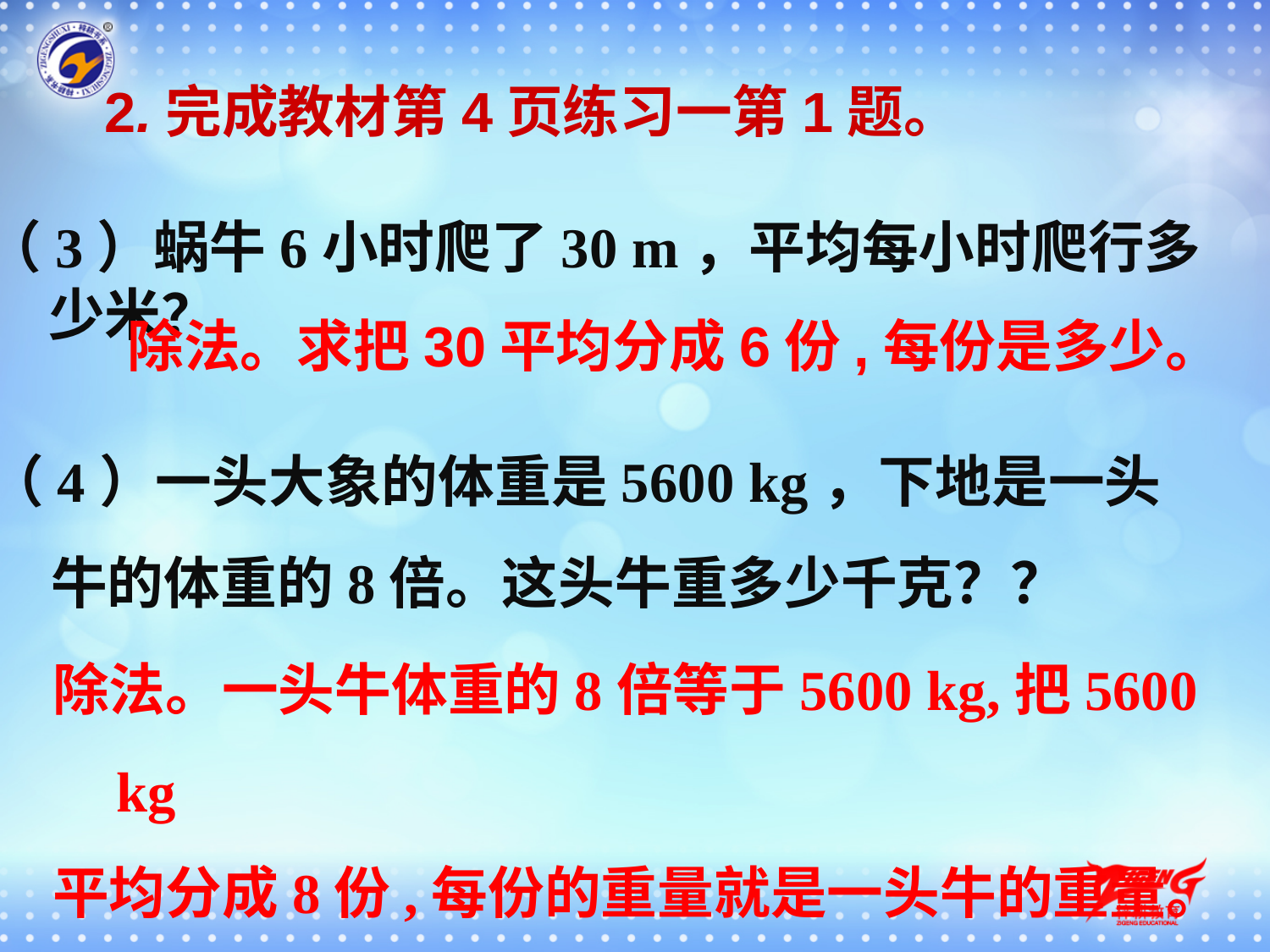

2.完成教材第4页练习一第1题。
（3）蜗牛6小时爬了30 m，平均每小时爬行多少米？
除法。求把30平均分成6份,每份是多少。
（4）一头大象的体重是5600 kg，下地是一头牛的体重的8倍。这头牛重多少千克？？
除法。一头牛体重的8倍等于5600 kg,把5600 kg
平均分成8份,每份的重量就是一头牛的重量。